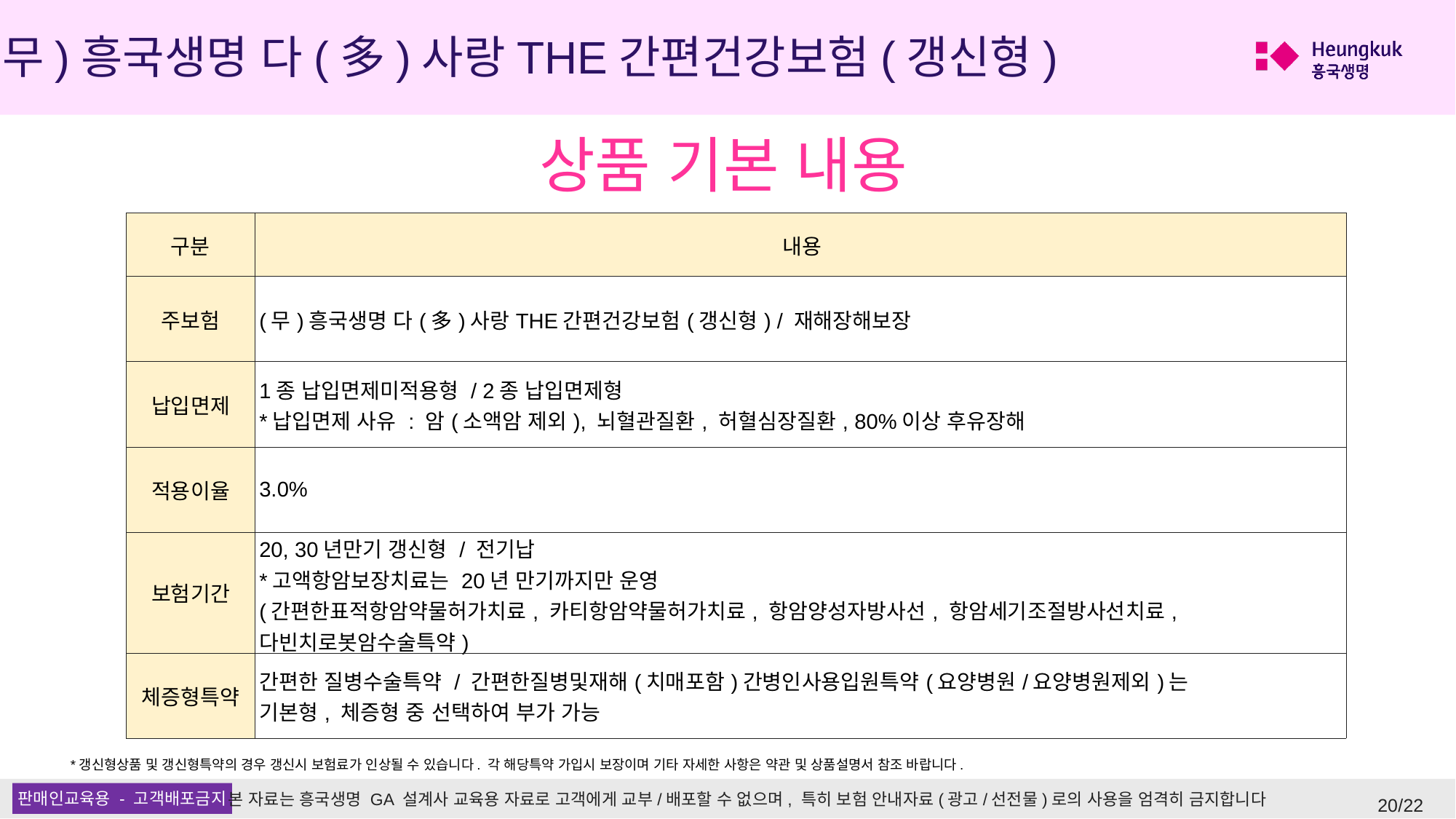

(무)흥국생명 다(多)사랑THE간편건강보험(갱신형)
상품 기본 내용
| 구분 | 내용 |
| --- | --- |
| 주보험 | (무)흥국생명 다(多)사랑THE간편건강보험(갱신형) / 재해장해보장 |
| 납입면제 | 1종 납입면제미적용형 / 2종 납입면제형 \*납입면제 사유 : 암(소액암 제외), 뇌혈관질환, 허혈심장질환, 80%이상 후유장해 |
| 적용이율 | 3.0% |
| 보험기간 | 20, 30년만기 갱신형 / 전기납 \*고액항암보장치료는 20년 만기까지만 운영 (간편한표적항암약물허가치료, 카티항암약물허가치료, 항암양성자방사선, 항암세기조절방사선치료, 다빈치로봇암수술특약) |
| 체증형특약 | 간편한 질병수술특약 / 간편한질병및재해(치매포함)간병인사용입원특약(요양병원/요양병원제외)는 기본형, 체증형 중 선택하여 부가 가능 |
*갱신형상품 및 갱신형특약의 경우 갱신시 보험료가 인상될 수 있습니다. 각 해당특약 가입시 보장이며 기타 자세한 사항은 약관 및 상품설명서 참조 바랍니다.
20/22